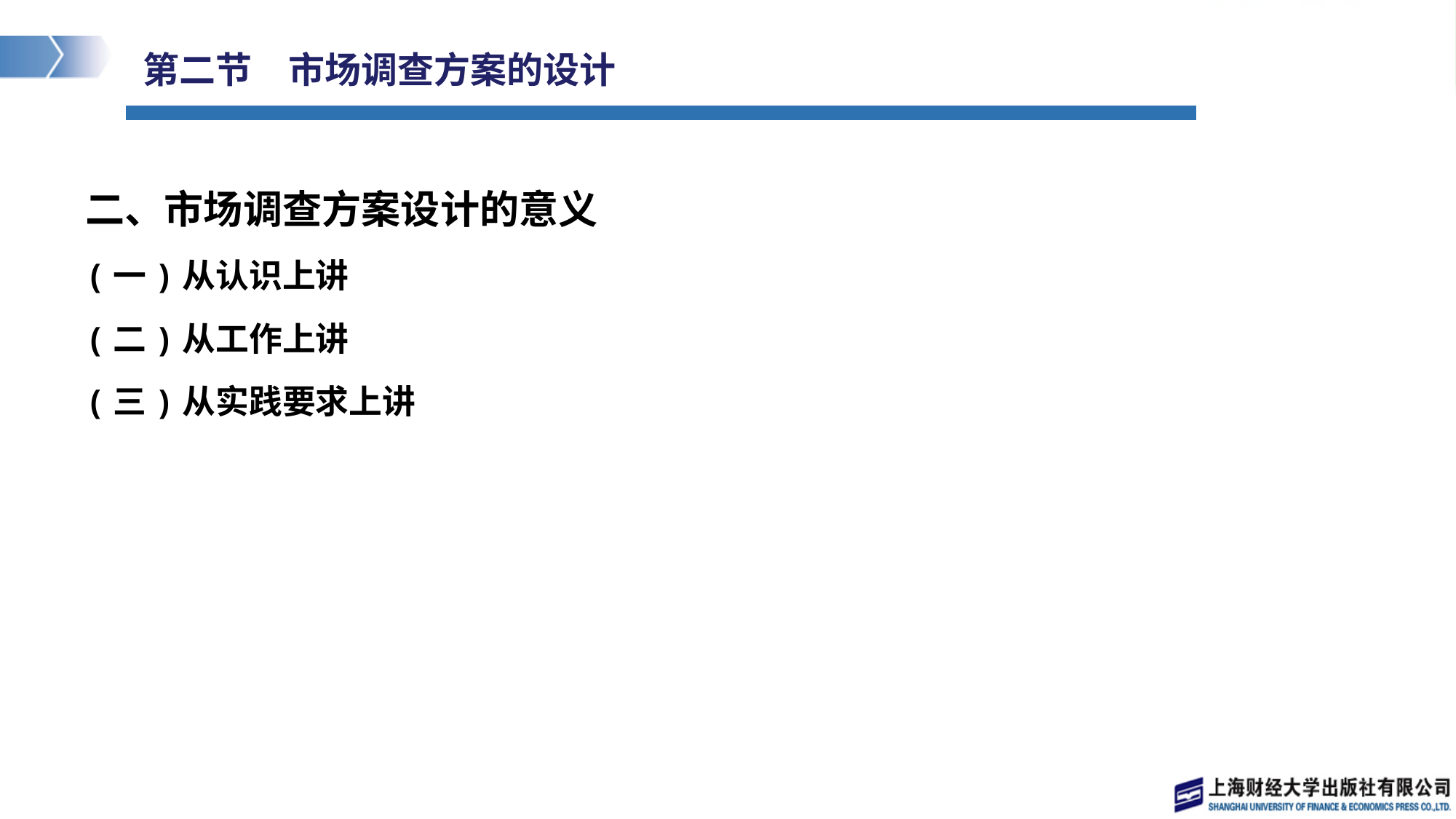

# 第二节　市场调查方案的设计
二、市场调查方案设计的意义
(一)从认识上讲
(二)从工作上讲
(三)从实践要求上讲